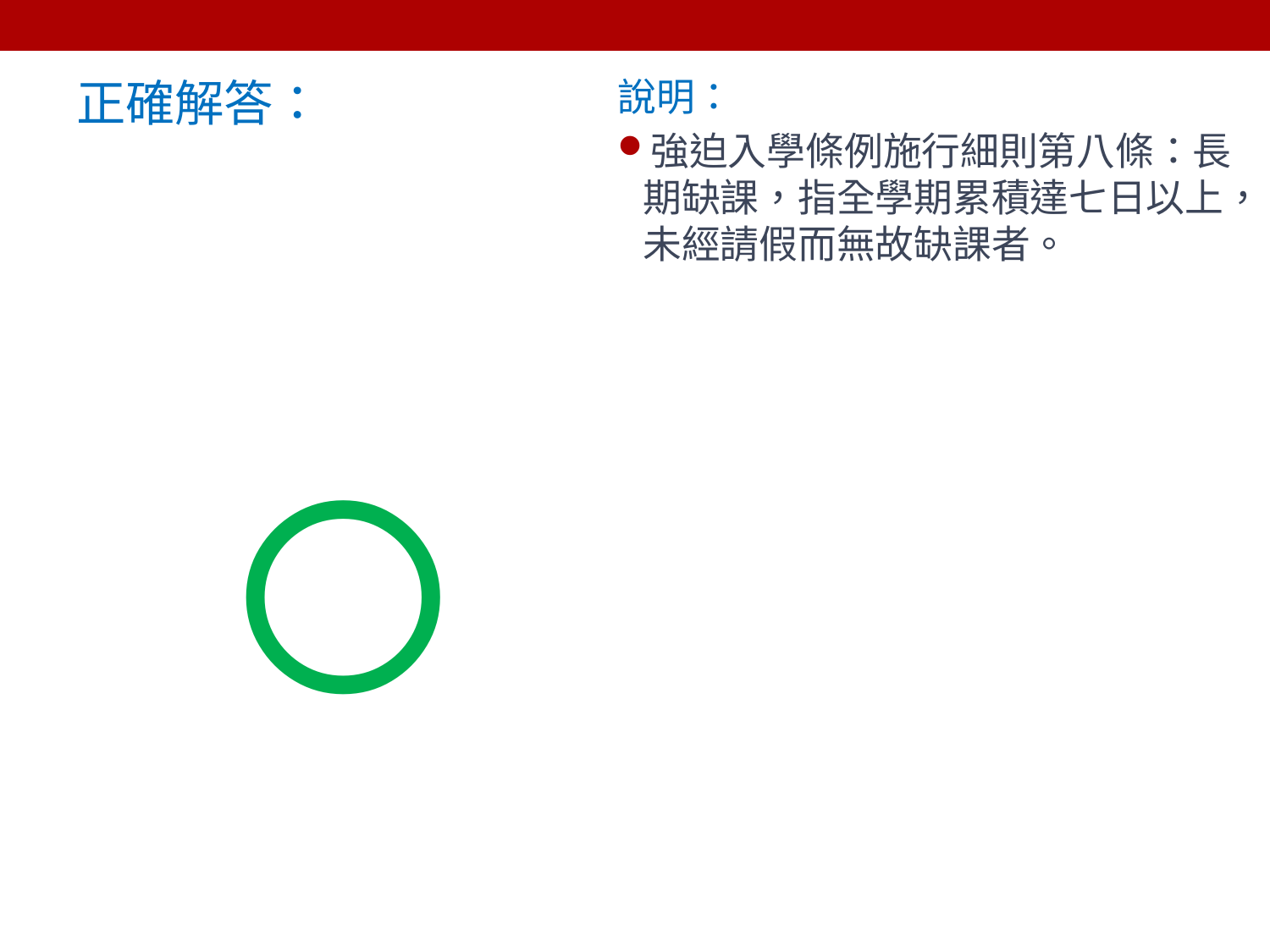

正確解答：

○

說明：
強迫入學條例施行細則第八條：長期缺課，指全學期累積達七日以上，未經請假而無故缺課者。